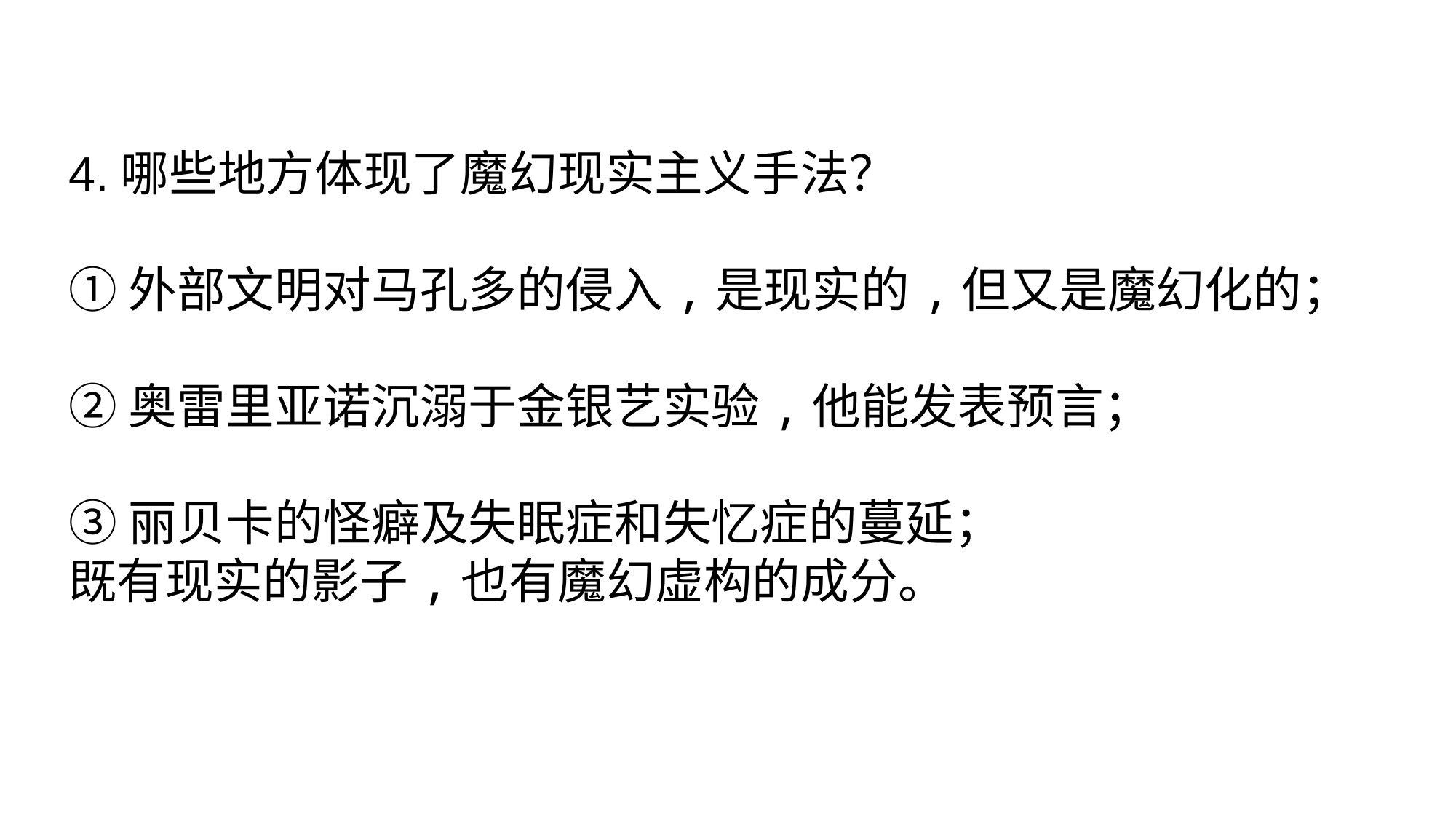

4.哪些地方体现了魔幻现实主义手法？

①外部文明对马孔多的侵入,是现实的,但又是魔幻化的；

②奥雷里亚诺沉溺于金银艺实验,他能发表预言；

③丽贝卡的怪癖及失眠症和失忆症的蔓延；
既有现实的影子,也有魔幻虚构的成分。